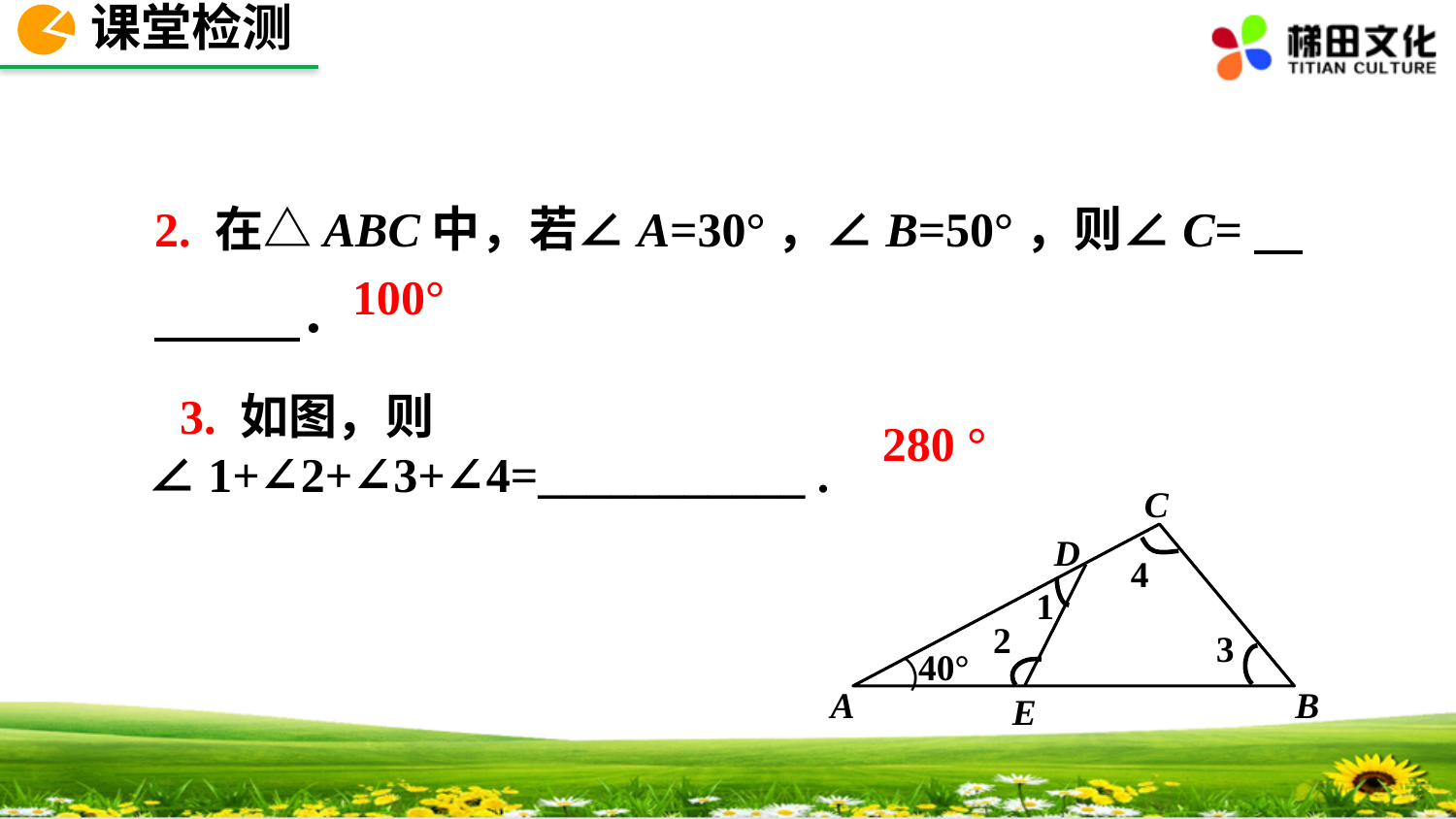

课堂检测

2. 在△ABC中，若∠A=30°，∠B=50°，则∠C=　　　　．
100°
280 °
3. 如图，则∠1+∠2+∠3+∠4=___________ .
C

D

4

1
2
3

A
B
E
40°
（